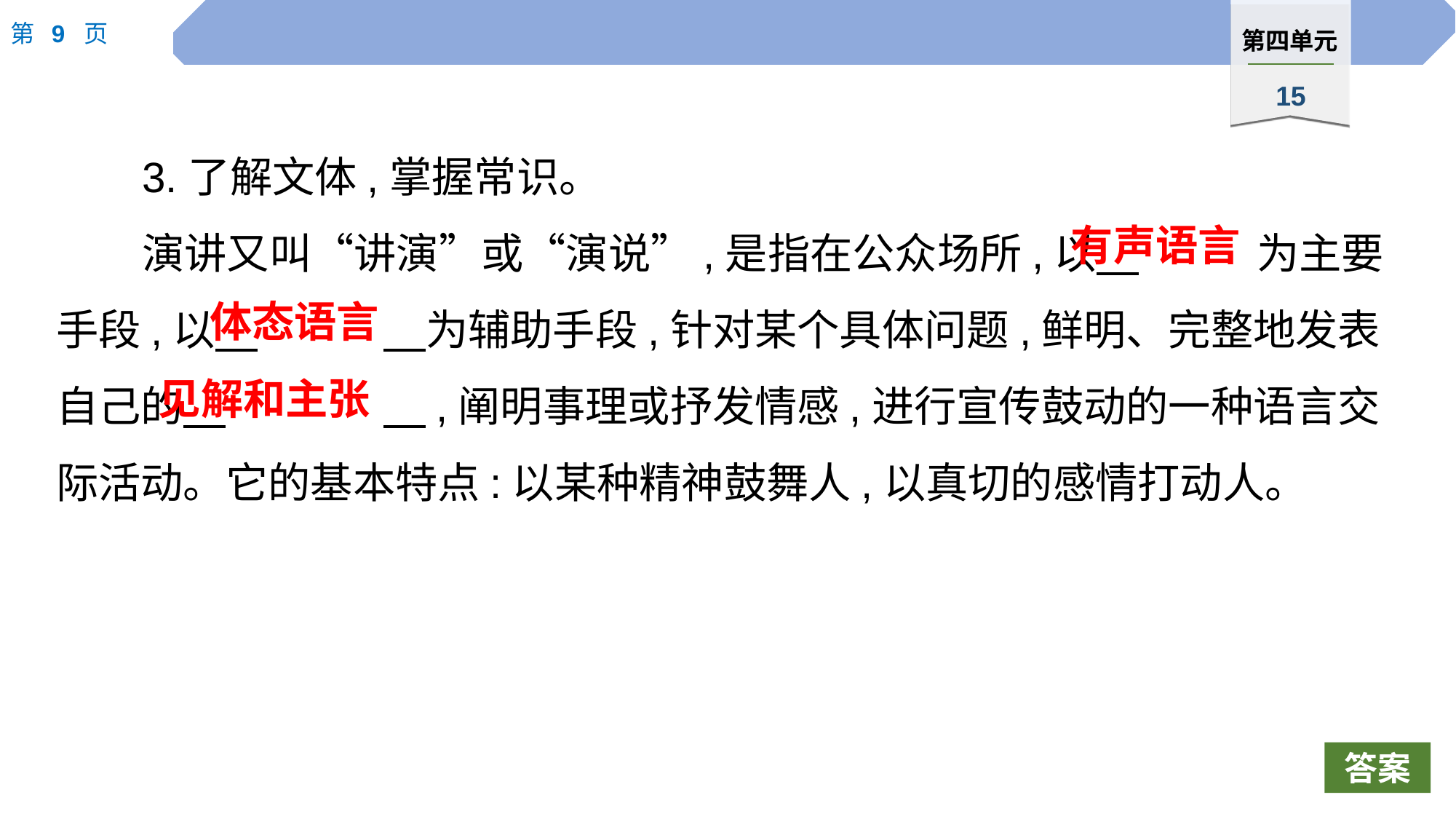

3.了解文体,掌握常识。
演讲又叫“讲演”或“演说”,是指在公众场所,以　		为主要手段,以　		　为辅助手段,针对某个具体问题,鲜明、完整地发表自己的　		　,阐明事理或抒发情感,进行宣传鼓动的一种语言交际活动。它的基本特点:以某种精神鼓舞人,以真切的感情打动人。
有声语言
体态语言
见解和主张
答案